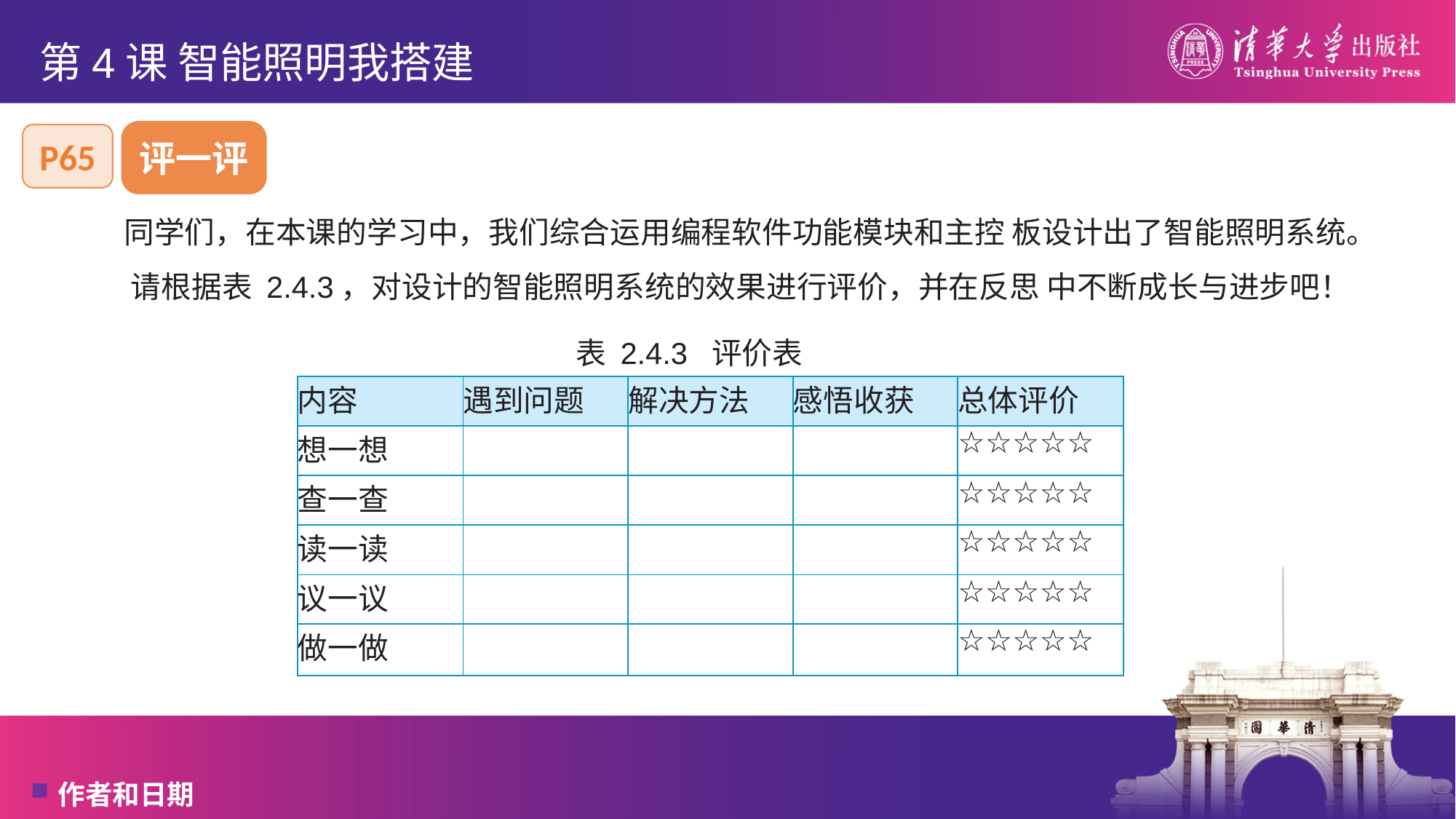

# 第4课 智能照明我搭建
评一评
P65
       同学们，在本课的学习中，我们综合运用编程软件功能模块和主控 板设计出了智能照明系统。
        请根据表 2.4.3，对设计的智能照明系统的效果进行评价，并在反思 中不断成长与进步吧！
表 2.4.3  评价表
| 内容 | 遇到问题 | 解决方法 | 感悟收获 | 总体评价 |
| --- | --- | --- | --- | --- |
| 想一想 |  |  |  | ☆☆☆☆☆ |
| 查一查 |  |  |  | ☆☆☆☆☆ |
| 读一读 |  |  |  | ☆☆☆☆☆ |
| 议一议 |  |  |  | ☆☆☆☆☆ |
| 做一做 |  |  |  | ☆☆☆☆☆ |
作者和日期